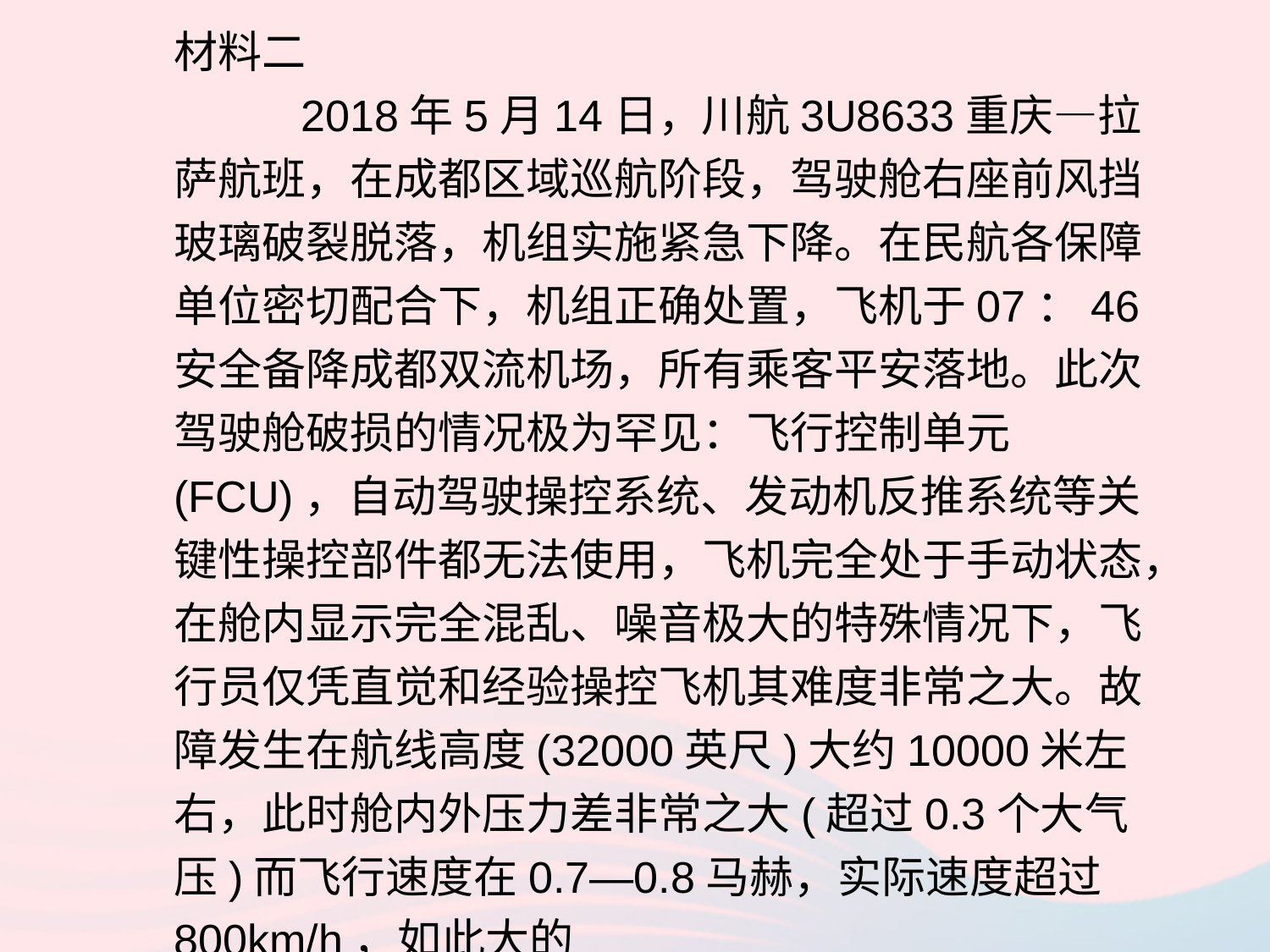

材料二
	2018年5月14日，川航3U8633重庆—拉萨航班，在成都区域巡航阶段，驾驶舱右座前风挡玻璃破裂脱落，机组实施紧急下降。在民航各保障单位密切配合下，机组正确处置，飞机于07：46安全备降成都双流机场，所有乘客平安落地。此次驾驶舱破损的情况极为罕见：飞行控制单元(FCU)，自动驾驶操控系统、发动机反推系统等关键性操控部件都无法使用，飞机完全处于手动状态，在舱内显示完全混乱、噪音极大的特殊情况下，飞行员仅凭直觉和经验操控飞机其难度非常之大。故障发生在航线高度(32000英尺)大约10000米左右，此时舱内外压力差非常之大(超过0.3个大气压)而飞行速度在0.7—0.8马赫，实际速度超过800km/h，如此大的